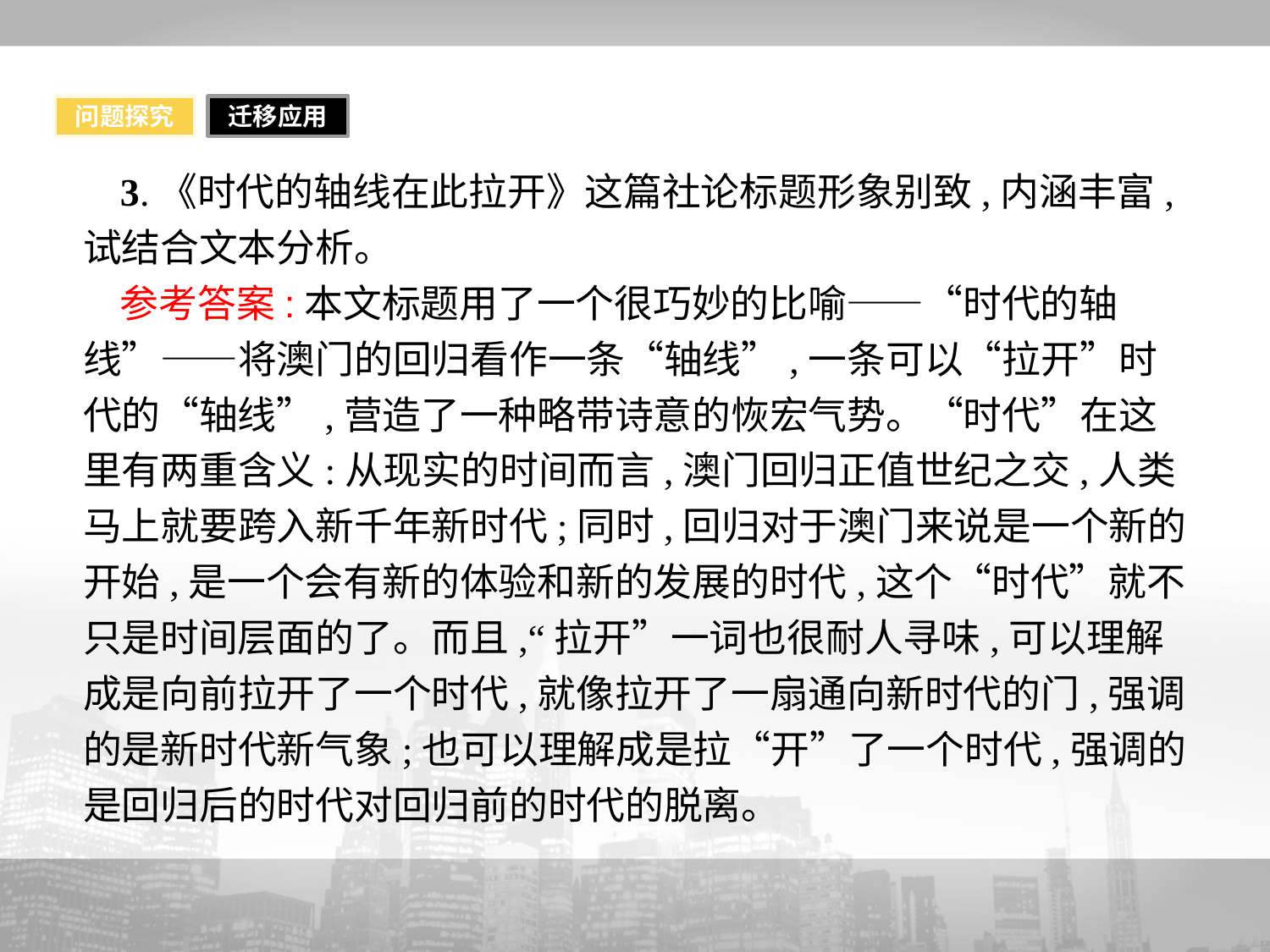

问题探究
迁移应用
3.《时代的轴线在此拉开》这篇社论标题形象别致,内涵丰富,试结合文本分析。
参考答案:本文标题用了一个很巧妙的比喻——“时代的轴线”——将澳门的回归看作一条“轴线”,一条可以“拉开”时代的“轴线”,营造了一种略带诗意的恢宏气势。“时代”在这里有两重含义:从现实的时间而言,澳门回归正值世纪之交,人类马上就要跨入新千年新时代;同时,回归对于澳门来说是一个新的开始,是一个会有新的体验和新的发展的时代,这个“时代”就不只是时间层面的了。而且,“拉开”一词也很耐人寻味,可以理解成是向前拉开了一个时代,就像拉开了一扇通向新时代的门,强调的是新时代新气象;也可以理解成是拉“开”了一个时代,强调的是回归后的时代对回归前的时代的脱离。